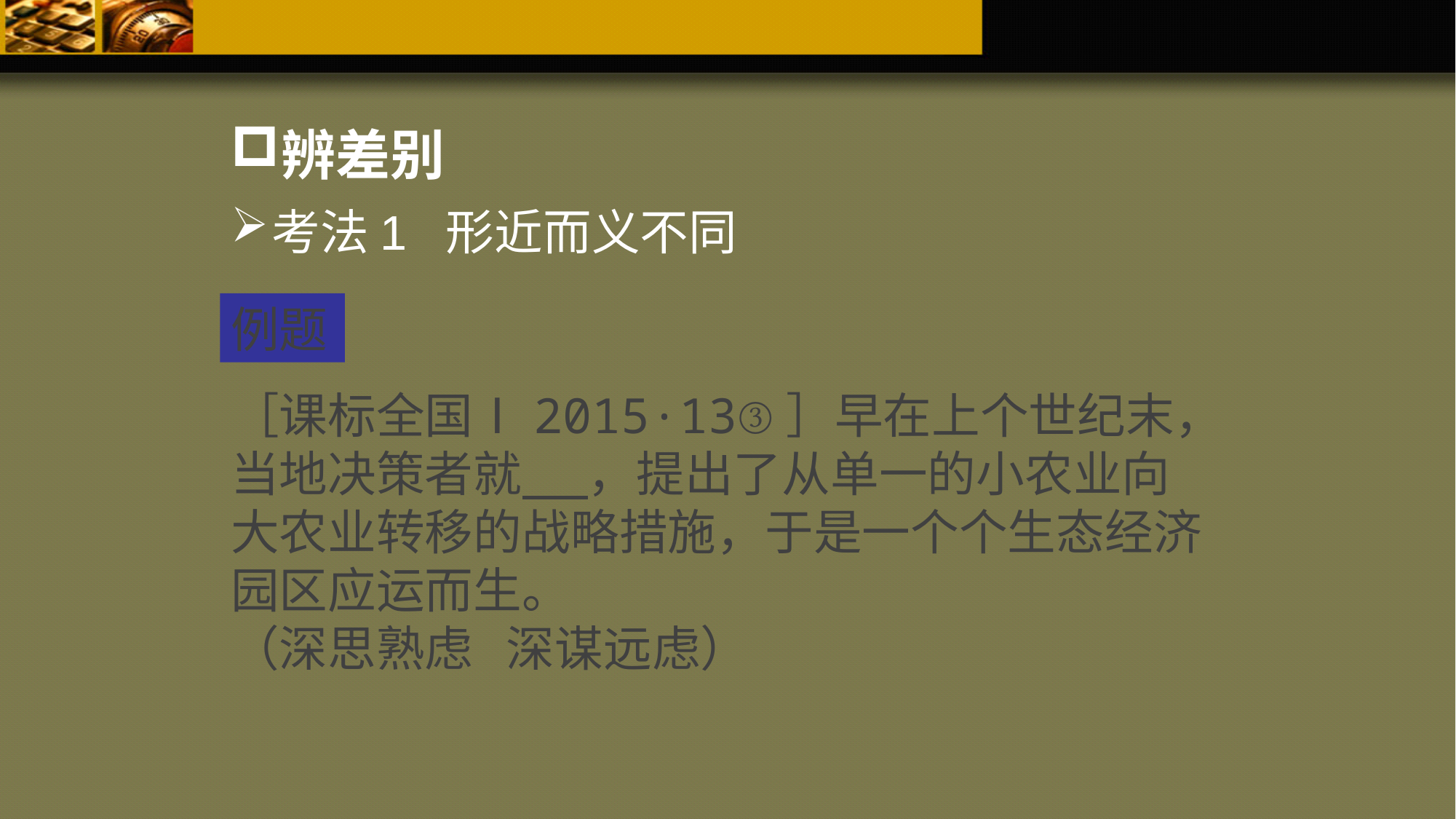

辨差别
考法1  形近而义不同
例题
［课标全国Ⅰ2015·13③］早在上个世纪末，当地决策者就      ，提出了从单一的小农业向大农业转移的战略措施，于是一个个生态经济园区应运而生。
（深思熟虑   深谋远虑）